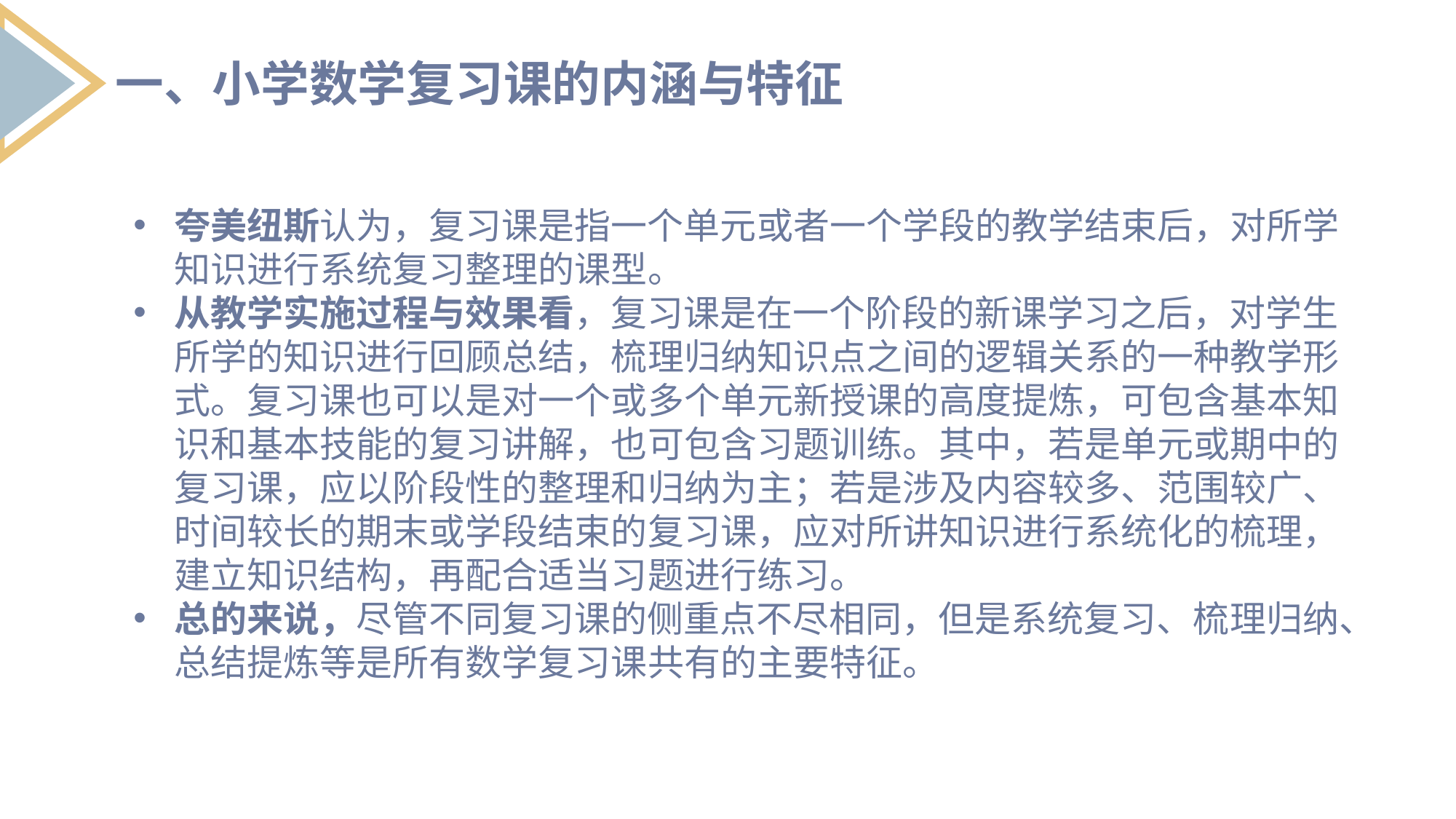

一、小学数学复习课的内涵与特征
夸美纽斯认为，复习课是指一个单元或者一个学段的教学结束后，对所学知识进行系统复习整理的课型。
从教学实施过程与效果看，复习课是在一个阶段的新课学习之后，对学生所学的知识进行回顾总结，梳理归纳知识点之间的逻辑关系的一种教学形式。复习课也可以是对一个或多个单元新授课的高度提炼，可包含基本知识和基本技能的复习讲解，也可包含习题训练。其中，若是单元或期中的复习课，应以阶段性的整理和归纳为主；若是涉及内容较多、范围较广、时间较长的期末或学段结束的复习课，应对所讲知识进行系统化的梳理，建立知识结构，再配合适当习题进行练习。
总的来说，尽管不同复习课的侧重点不尽相同，但是系统复习、梳理归纳、总结提炼等是所有数学复习课共有的主要特征。